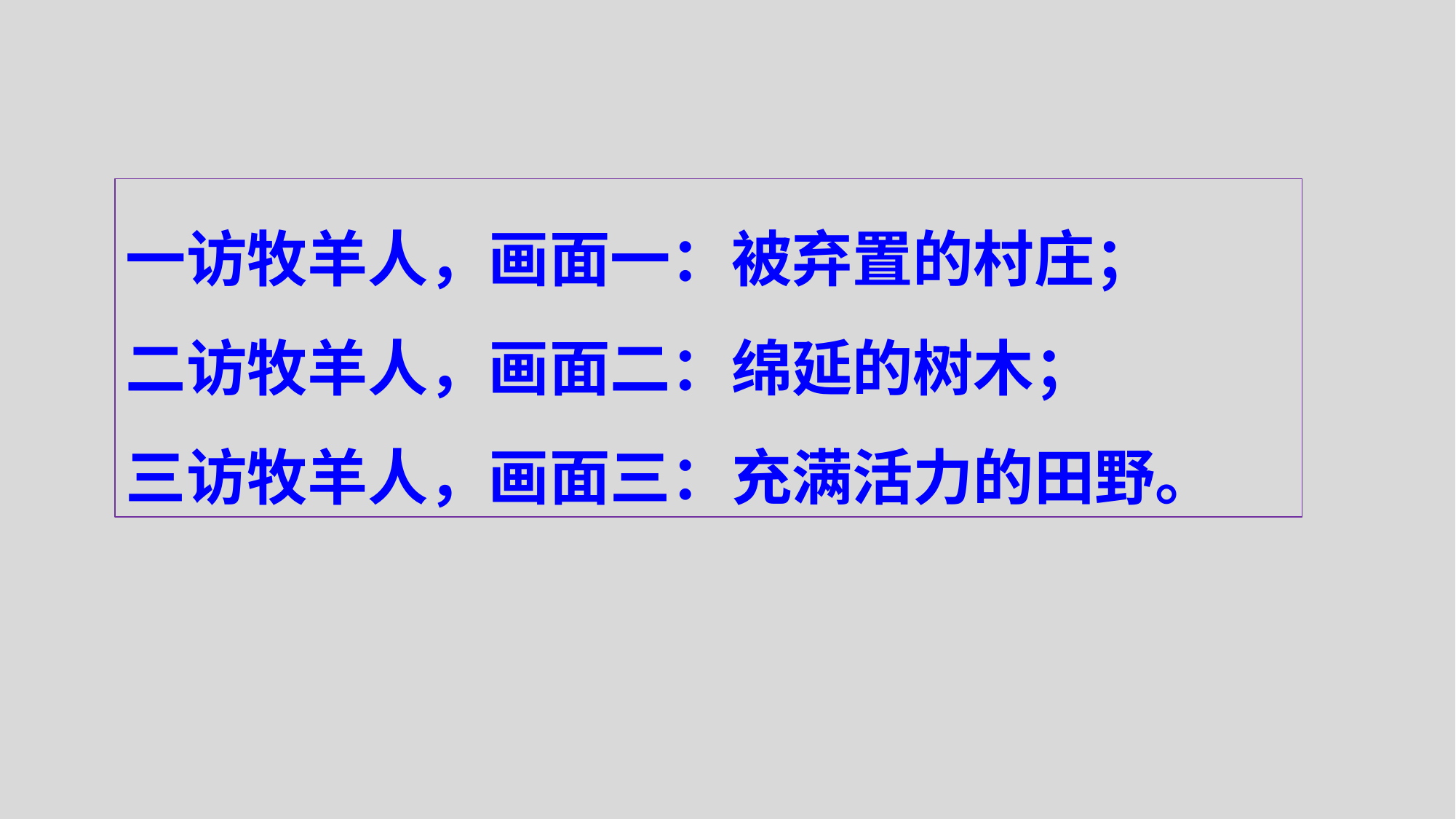

一访牧羊人，画面一：被弃置的村庄；
二访牧羊人，画面二：绵延的树木；
三访牧羊人，画面三：充满活力的田野。